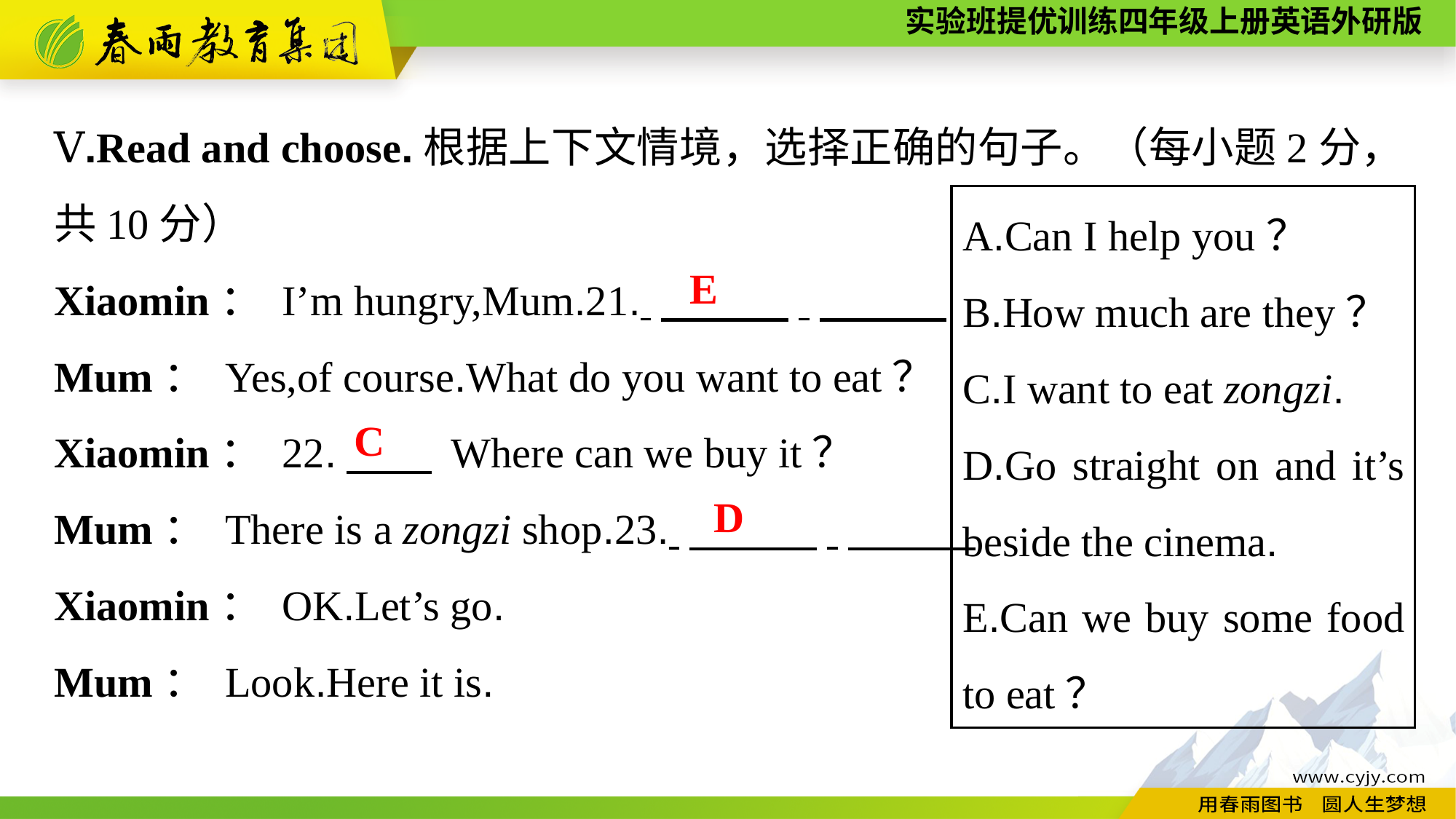

Ⅴ.Read and choose.根据上下文情境，选择正确的句子。（每小题2分，共10分）
Xiaomin： I’m hungry,Mum.21. 　　　.
Mum： Yes,of course.What do you want to eat？
Xiaomin： 22.　　 Where can we buy it？
Mum： There is a zongzi shop.23. 　　　.
Xiaomin： OK.Let’s go.
Mum： Look.Here it is.
A.Can I help you？
B.How much are they？
C.I want to eat zongzi.
D.Go straight on and it’s beside the cinema.
E.Can we buy some food to eat？

E
 C
D